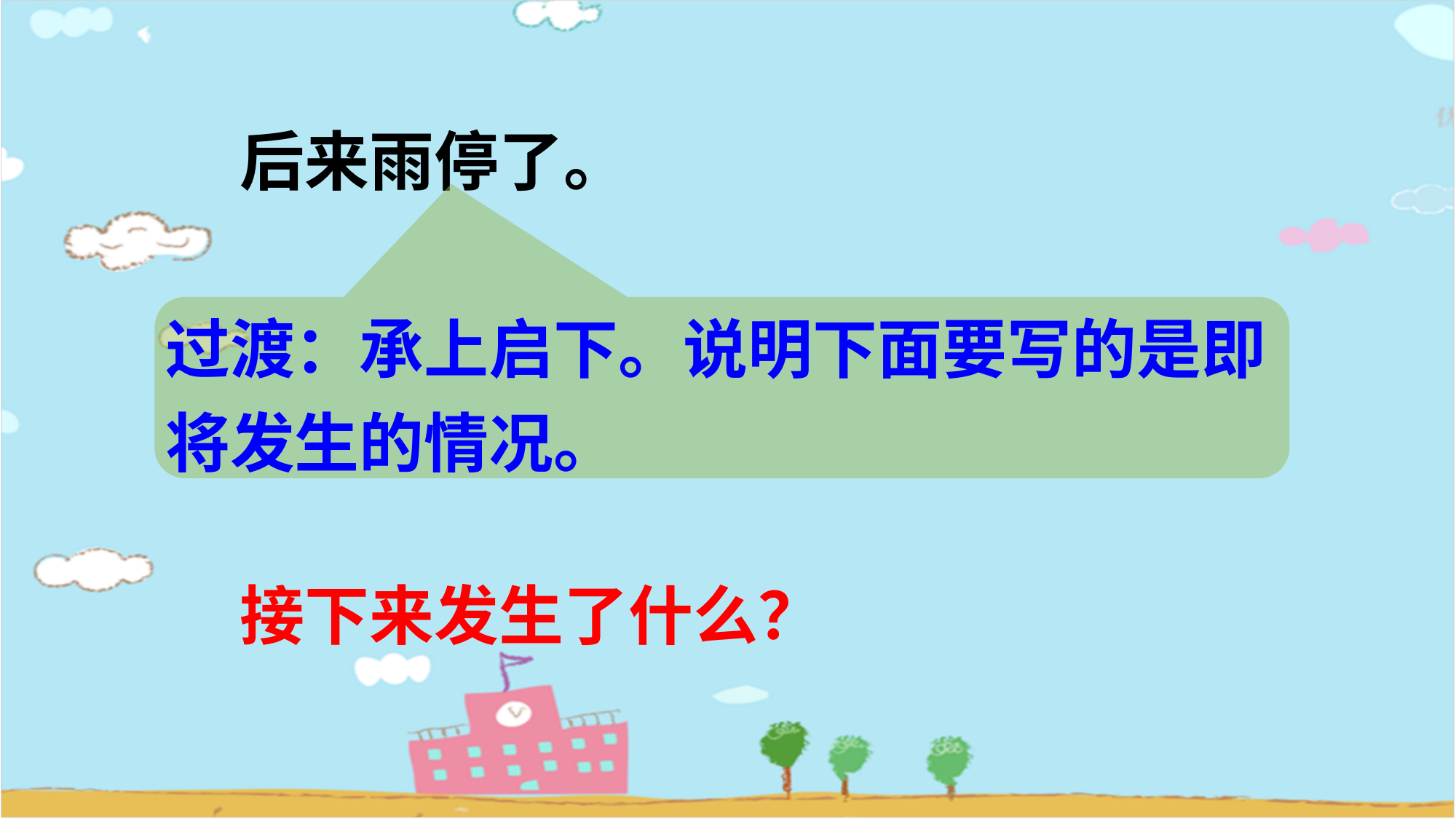

后来雨停了。
过渡：承上启下。说明下面要写的是即将发生的情况。

    接下来发生了什么？